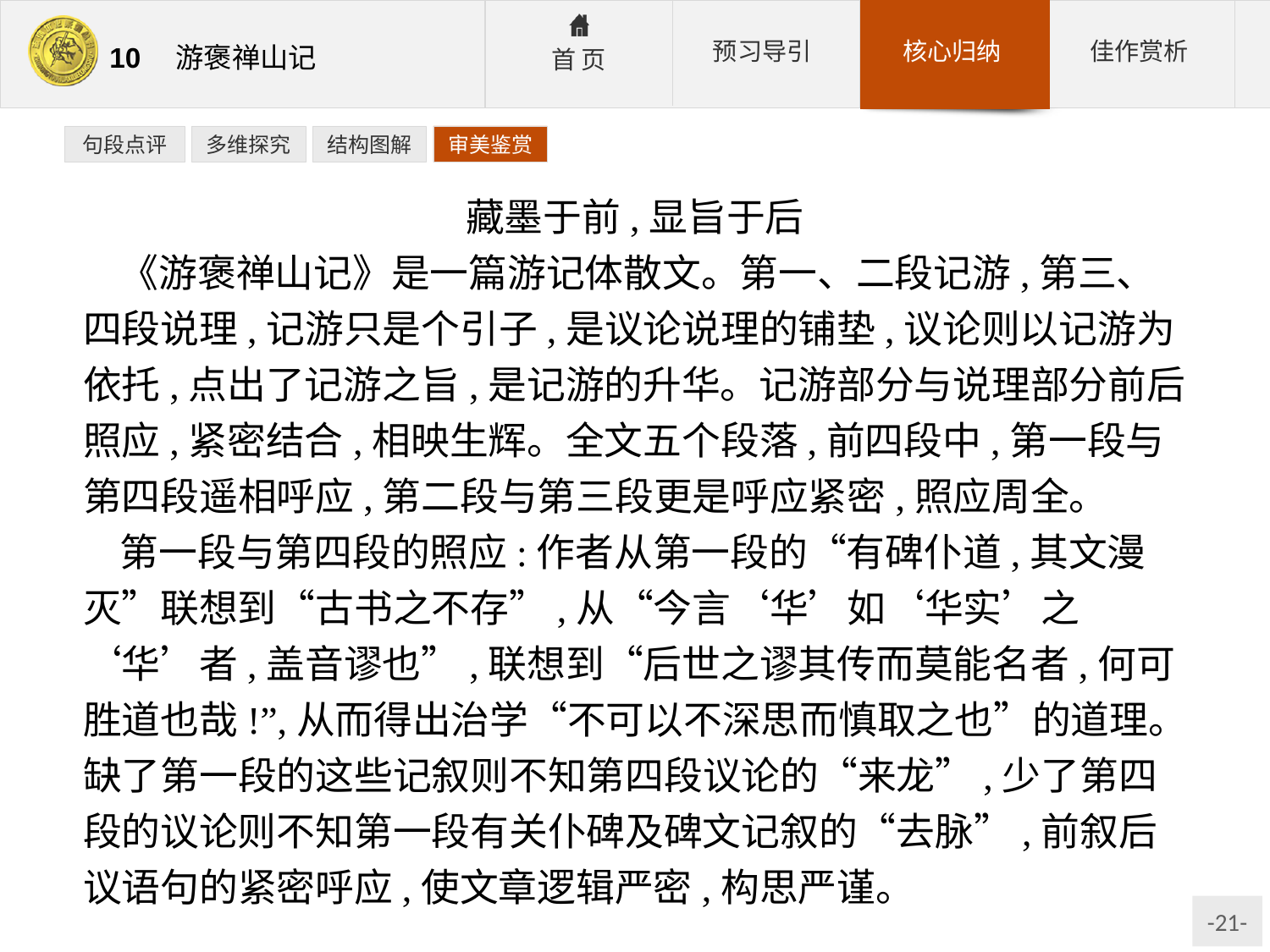

句段点评
多维探究
结构图解
审美鉴赏
藏墨于前,显旨于后
《游褒禅山记》是一篇游记体散文。第一、二段记游,第三、四段说理,记游只是个引子,是议论说理的铺垫,议论则以记游为依托,点出了记游之旨,是记游的升华。记游部分与说理部分前后照应,紧密结合,相映生辉。全文五个段落,前四段中,第一段与第四段遥相呼应,第二段与第三段更是呼应紧密,照应周全。
第一段与第四段的照应:作者从第一段的“有碑仆道,其文漫灭”联想到“古书之不存”,从“今言‘华’如‘华实’之‘华’者,盖音谬也”,联想到“后世之谬其传而莫能名者,何可胜道也哉!”,从而得出治学“不可以不深思而慎取之也”的道理。缺了第一段的这些记叙则不知第四段议论的“来龙”,少了第四段的议论则不知第一段有关仆碑及碑文记叙的“去脉”,前叙后议语句的紧密呼应,使文章逻辑严密,构思严谨。